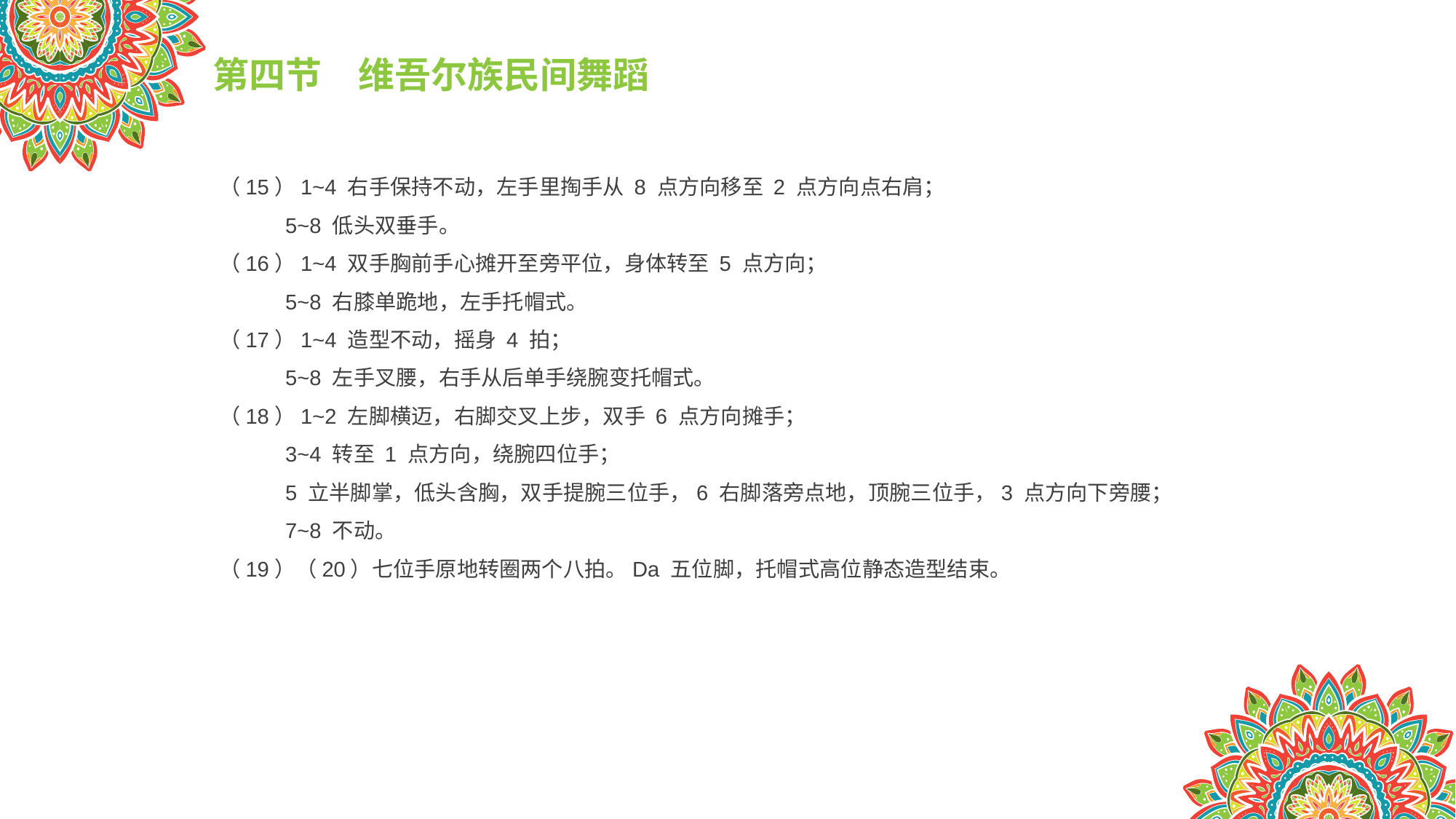

第四节　维吾尔族民间舞蹈
（15）1~4 右手保持不动，左手里掏手从 8 点方向移至 2 点方向点右肩；
           5~8 低头双垂手。
（16）1~4 双手胸前手心摊开至旁平位，身体转至 5 点方向；
           5~8 右膝单跪地，左手托帽式。
（17）1~4 造型不动，摇身 4 拍；
           5~8 左手叉腰，右手从后单手绕腕变托帽式。
（18）1~2 左脚横迈，右脚交叉上步，双手 6 点方向摊手；
           3~4 转至 1 点方向，绕腕四位手；
           5 立半脚掌，低头含胸，双手提腕三位手，6 右脚落旁点地，顶腕三位手，3 点方向下旁腰；
           7~8 不动。
（19）（20）七位手原地转圈两个八拍。Da 五位脚，托帽式高位静态造型结束。